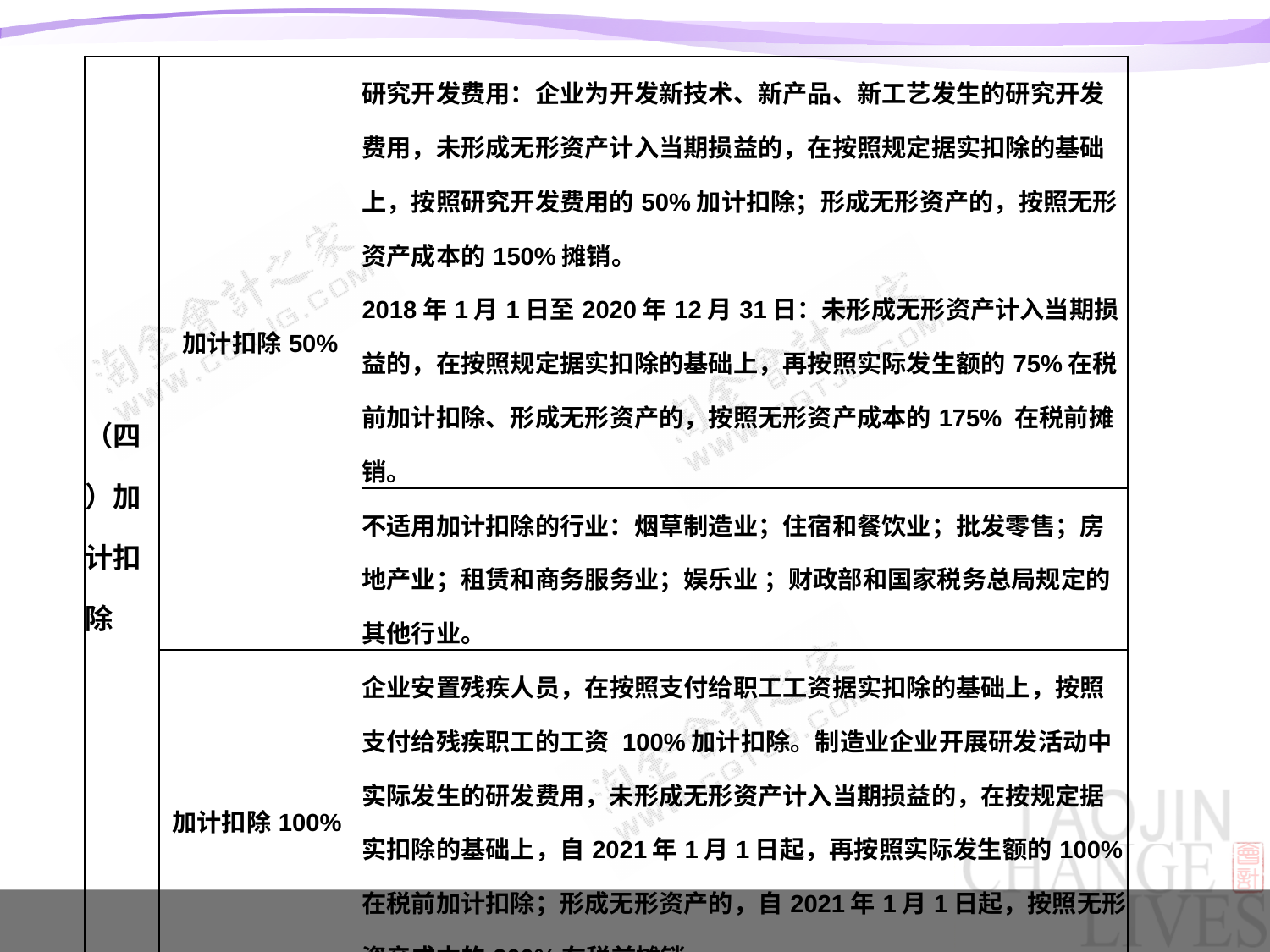

| （四）加计扣除 | 加计扣除50% | 研究开发费用：企业为开发新技术、新产品、新工艺发生的研究开发费用，未形成无形资产计入当期损益的，在按照规定据实扣除的基础上，按照研究开发费用的50%加计扣除；形成无形资产的，按照无形资产成本的150%摊销。 2018年1月1日至2020年12月31日：未形成无形资产计入当期损益的，在按照规定据实扣除的基础上，再按照实际发生额的75%在税前加计扣除、形成无形资产的，按照无形资产成本的175% 在税前摊销。 |
| --- | --- | --- |
|  |  | 不适用加计扣除的行业：烟草制造业；住宿和餐饮业；批发零售；房地产业；租赁和商务服务业；娱乐业 ；财政部和国家税务总局规定的其他行业。 |
|  | 加计扣除100% | 企业安置残疾人员，在按照支付给职工工资据实扣除的基础上，按照支付给残疾职工的工资 100%加计扣除。制造业企业开展研发活动中实际发生的研发费用，未形成无形资产计入当期损益的，在按规定据实扣除的基础上，自2021年1月1日起，再按照实际发生额的100%在税前加计扣除；形成无形资产的，自2021年1月1日起，按照无形资产成本的200%在税前摊销。 |